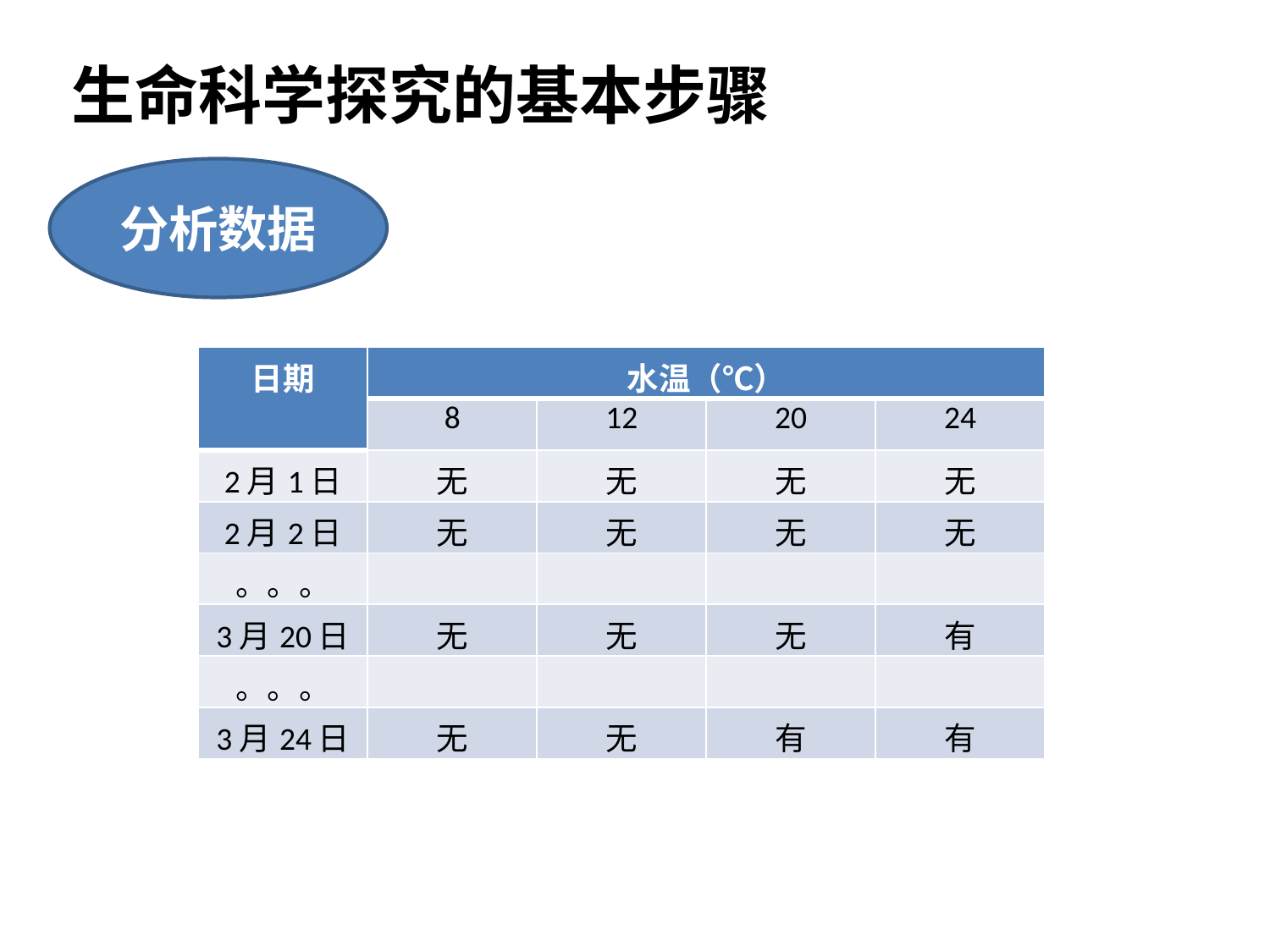

生命科学探究的基本步骤
分析数据
| 日期 | 水温（℃） |  |  |  |
| --- | --- | --- | --- | --- |
|  | 8 | 12 | 20 | 24 |
| 2月1日 | 无 | 无 | 无 | 无 |
| 2月2日 | 无 | 无 | 无 | 无 |
| 。。。 |  |  |  |  |
| 3月20日 | 无 | 无 | 无 | 有 |
| 。。。 |  |  |  |  |
| 3月24日 | 无 | 无 | 有 | 有 |